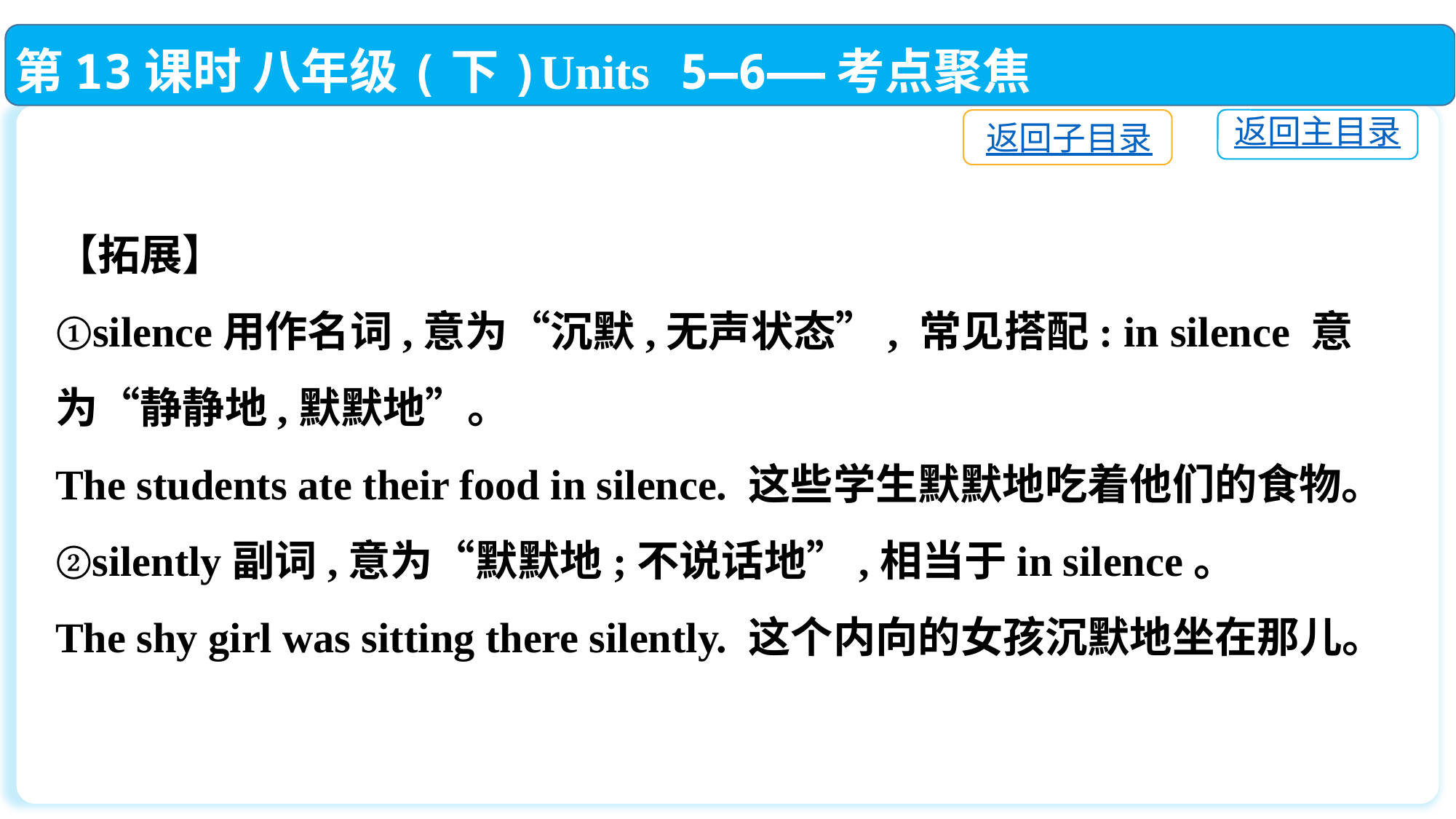

第13课时 八年级(下)Units 5—6——考点聚焦

返回主目录

返回子目录
【拓展】
①silence用作名词,意为“沉默,无声状态”, 常见搭配: in silence 意为“静静地,默默地”。
The students ate their food in silence. 这些学生默默地吃着他们的食物。
②silently副词,意为“默默地;不说话地”,相当于in silence。
The shy girl was sitting there silently. 这个内向的女孩沉默地坐在那儿。